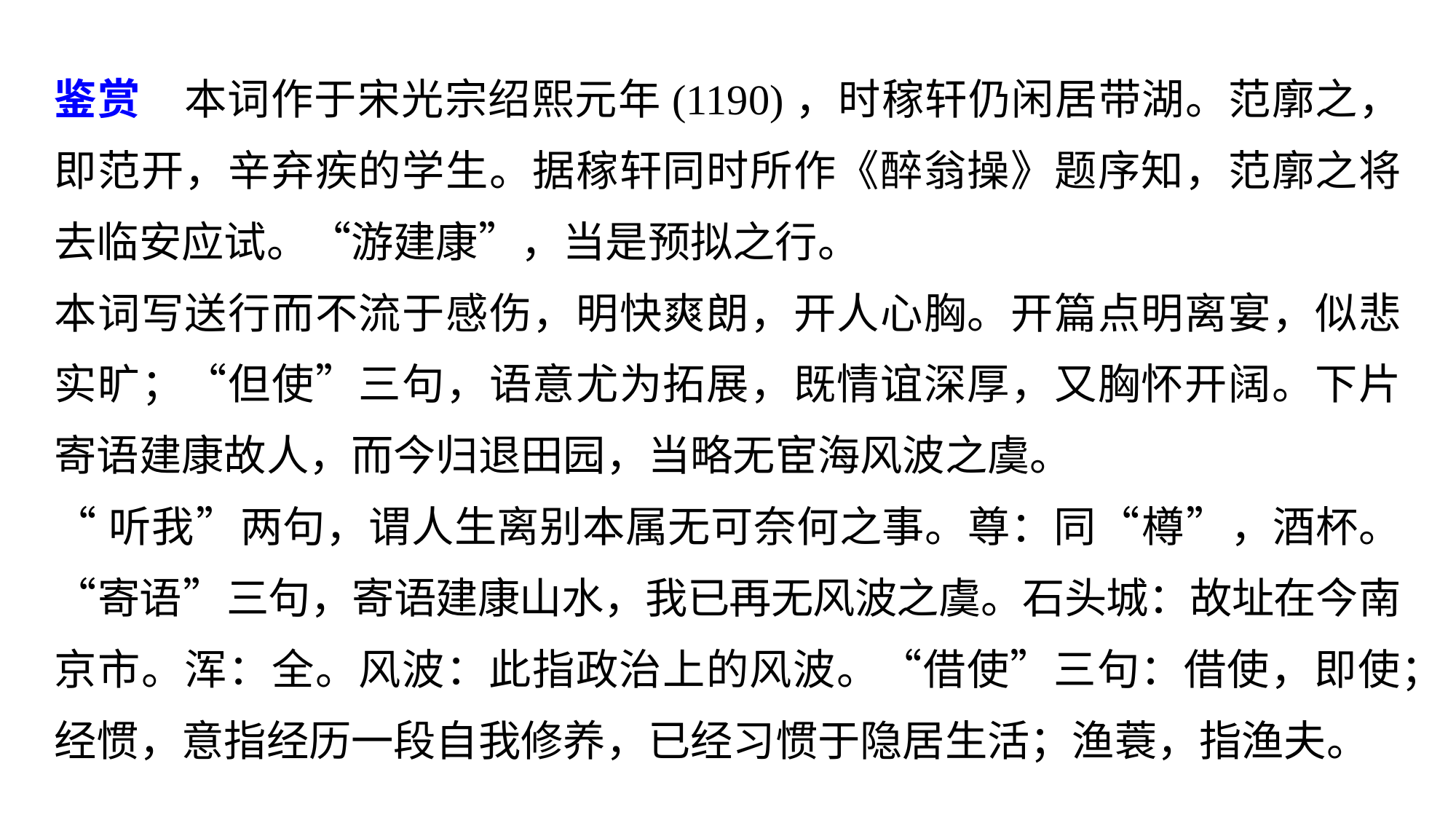

鉴赏　本词作于宋光宗绍熙元年(1190)，时稼轩仍闲居带湖。范廓之，即范开，辛弃疾的学生。据稼轩同时所作《醉翁操》题序知，范廓之将去临安应试。“游建康”，当是预拟之行。
本词写送行而不流于感伤，明快爽朗，开人心胸。开篇点明离宴，似悲实旷；“但使”三句，语意尤为拓展，既情谊深厚，又胸怀开阔。下片寄语建康故人，而今归退田园，当略无宦海风波之虞。
“听我”两句，谓人生离别本属无可奈何之事。尊：同“樽”，酒杯。“寄语”三句，寄语建康山水，我已再无风波之虞。石头城：故址在今南京市。浑：全。风波：此指政治上的风波。“借使”三句：借使，即使；经惯，意指经历一段自我修养，已经习惯于隐居生活；渔蓑，指渔夫。